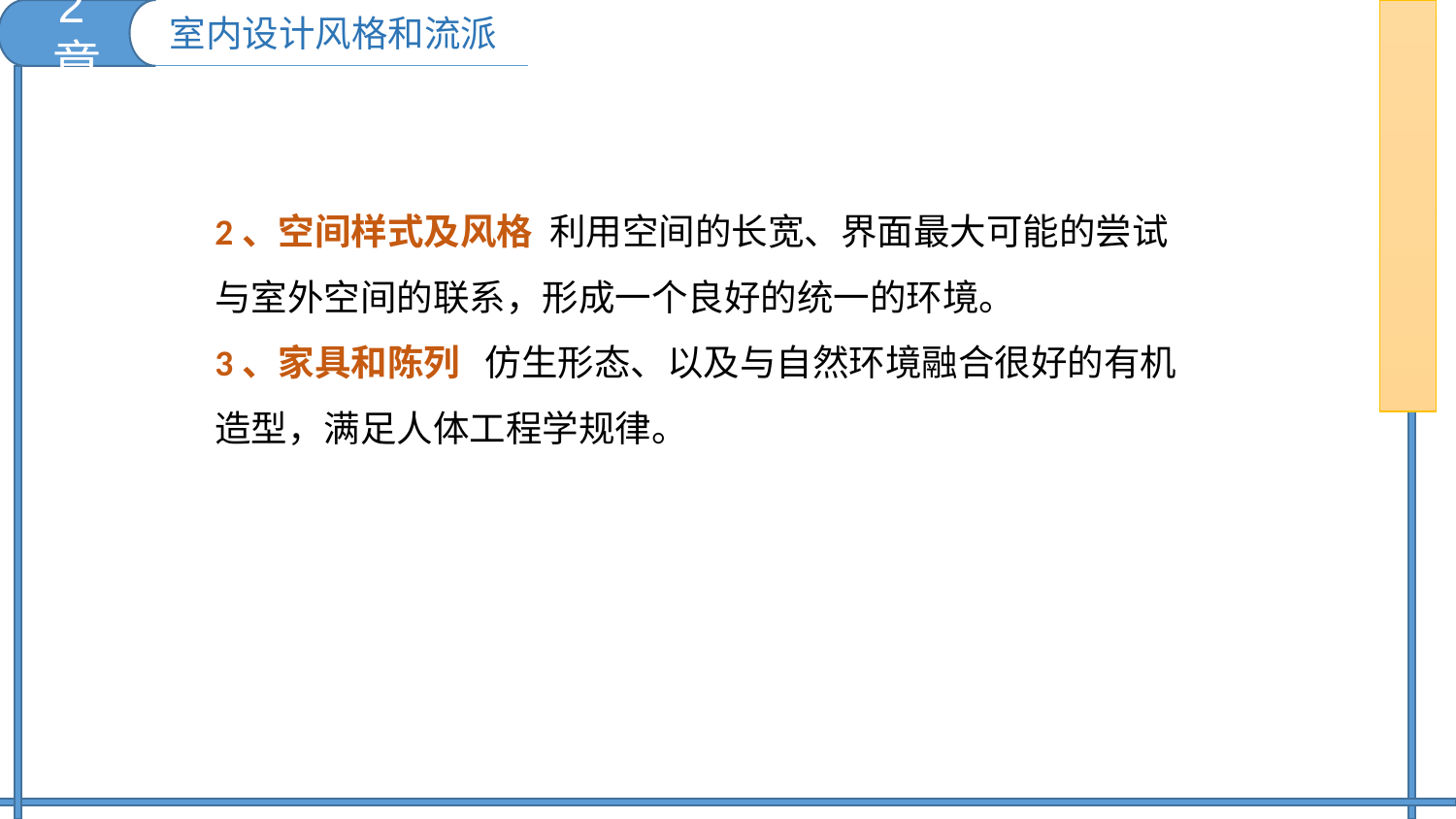

2章

室内设计风格和流派

2、空间样式及风格  利用空间的长宽、界面最大可能的尝试与室外空间的联系，形成一个良好的统一的环境。
3、家具和陈列   仿生形态、以及与自然环境融合很好的有机造型，满足人体工程学规律。